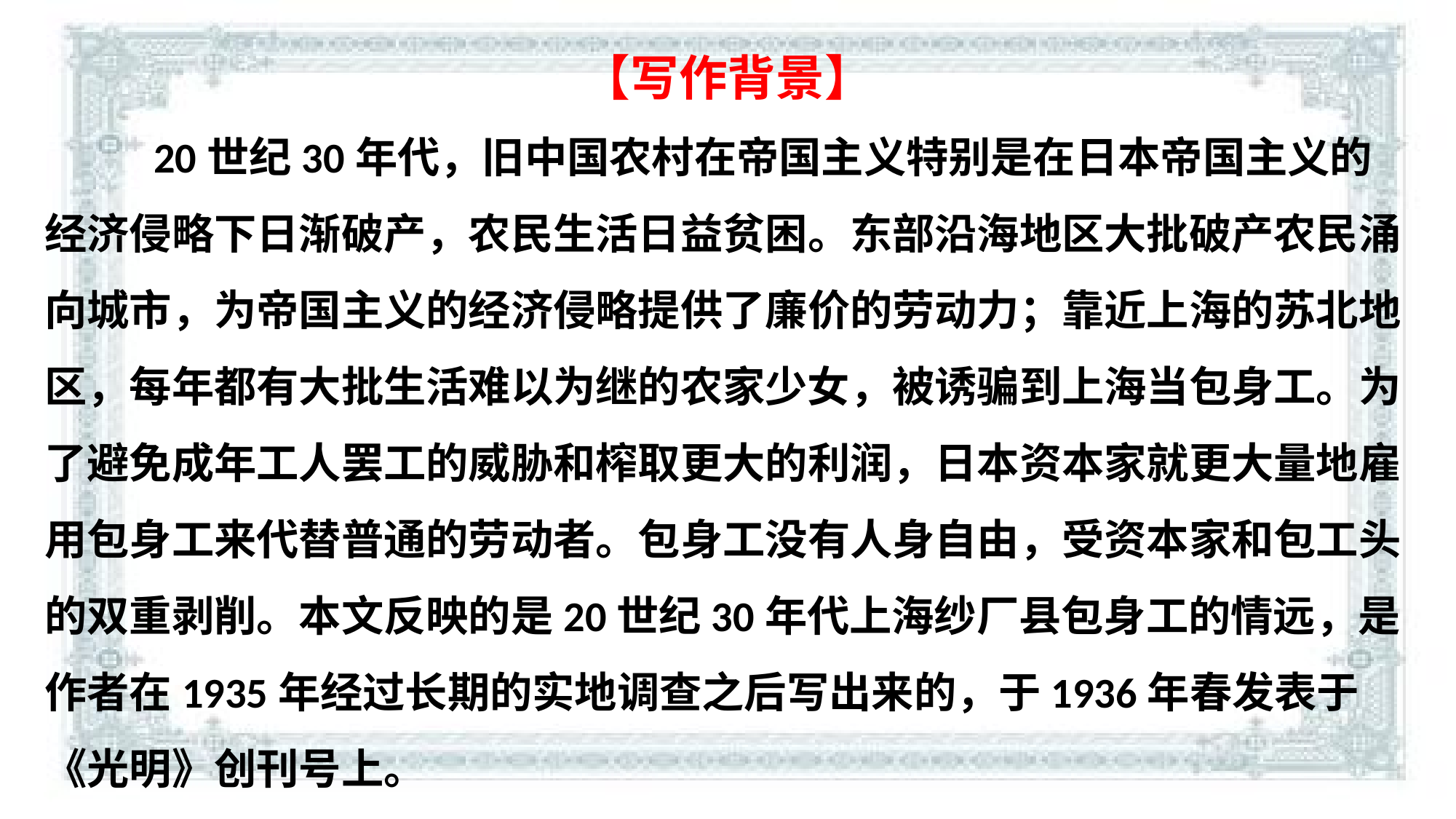

【写作背景】
	20世纪30年代，旧中国农村在帝国主义特别是在日本帝国主义的经济侵略下日渐破产，农民生活日益贫困。东部沿海地区大批破产农民涌向城市，为帝国主义的经济侵略提供了廉价的劳动力；靠近上海的苏北地区，每年都有大批生活难以为继的农家少女，被诱骗到上海当包身工。为了避免成年工人罢工的威胁和榨取更大的利润，日本资本家就更大量地雇用包身工来代替普通的劳动者。包身工没有人身自由，受资本家和包工头的双重剥削。本文反映的是20世纪30年代上海纱厂县包身工的情远，是作者在1935年经过长期的实地调查之后写出来的，于1936年春发表于《光明》创刊号上。